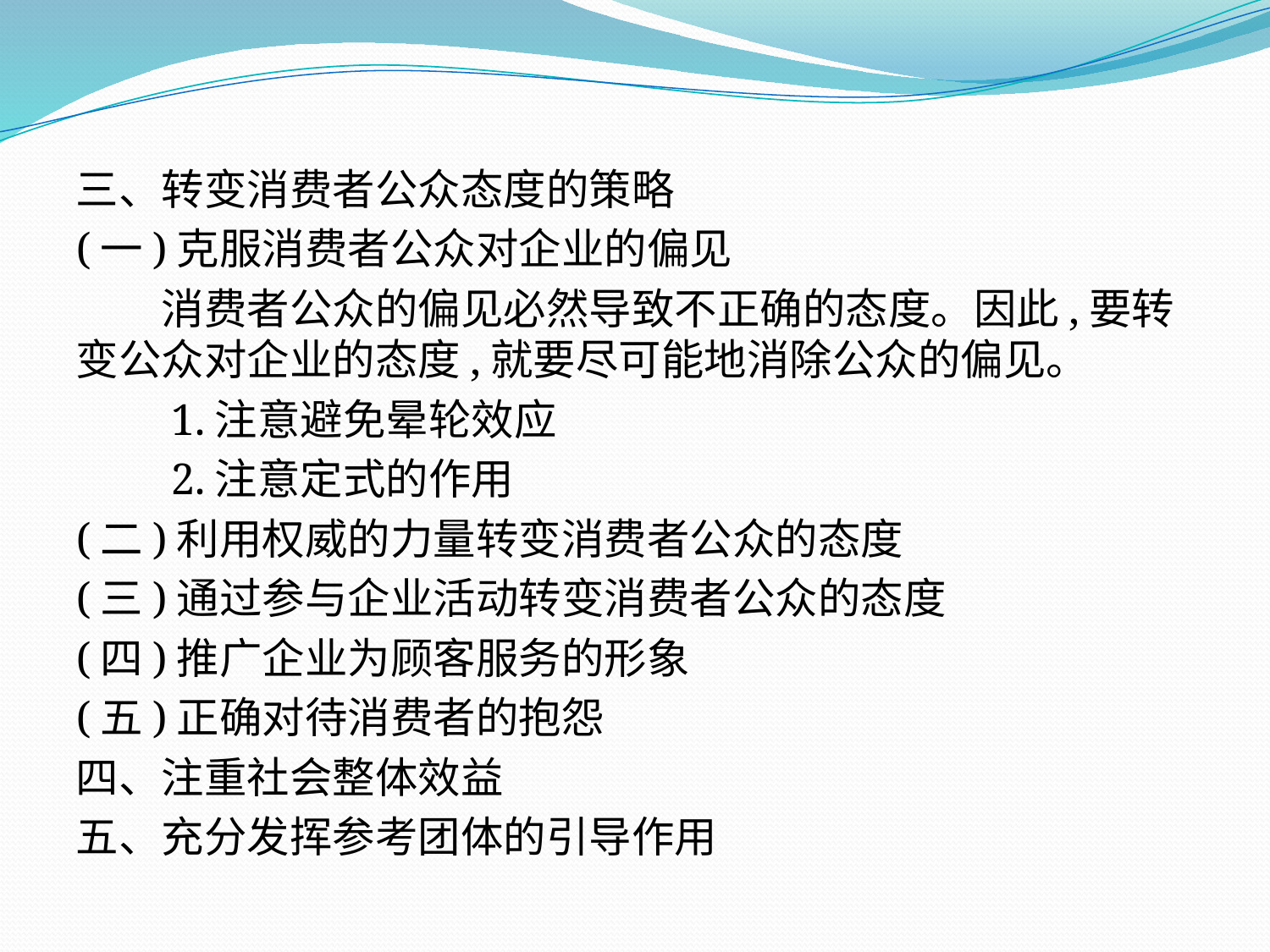

三、转变消费者公众态度的策略
(一)克服消费者公众对企业的偏见
　　消费者公众的偏见必然导致不正确的态度。因此,要转变公众对企业的态度,就要尽可能地消除公众的偏见。
　　1.注意避免晕轮效应
　　2.注意定式的作用
(二)利用权威的力量转变消费者公众的态度
(三)通过参与企业活动转变消费者公众的态度
(四)推广企业为顾客服务的形象
(五)正确对待消费者的抱怨
四、注重社会整体效益
五、充分发挥参考团体的引导作用